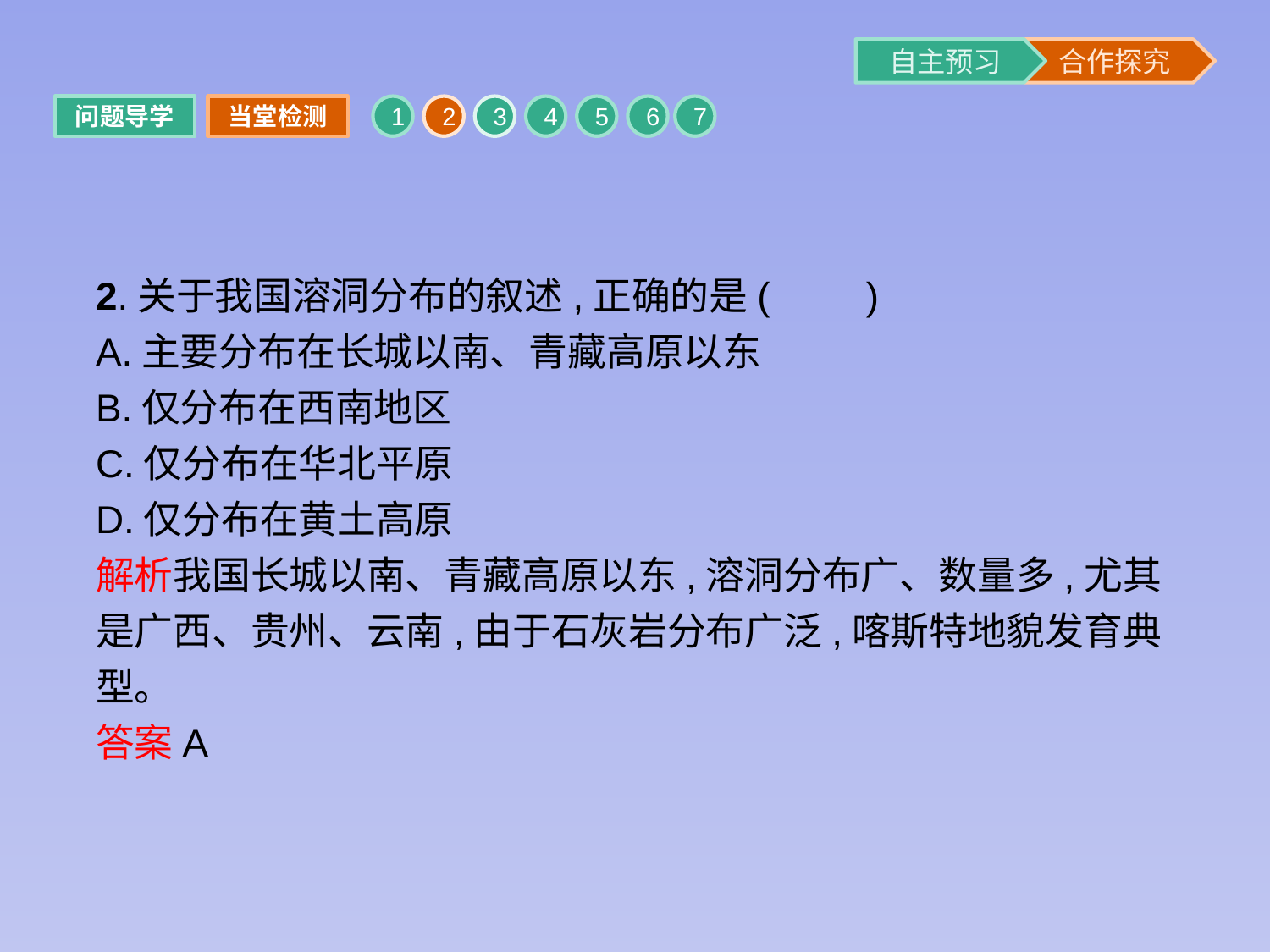

问题导学
当堂检测
1
2
3
4
5
6
7
2.关于我国溶洞分布的叙述,正确的是(　　)
A.主要分布在长城以南、青藏高原以东
B.仅分布在西南地区
C.仅分布在华北平原
D.仅分布在黄土高原
解析我国长城以南、青藏高原以东,溶洞分布广、数量多,尤其是广西、贵州、云南,由于石灰岩分布广泛,喀斯特地貌发育典型。
答案A